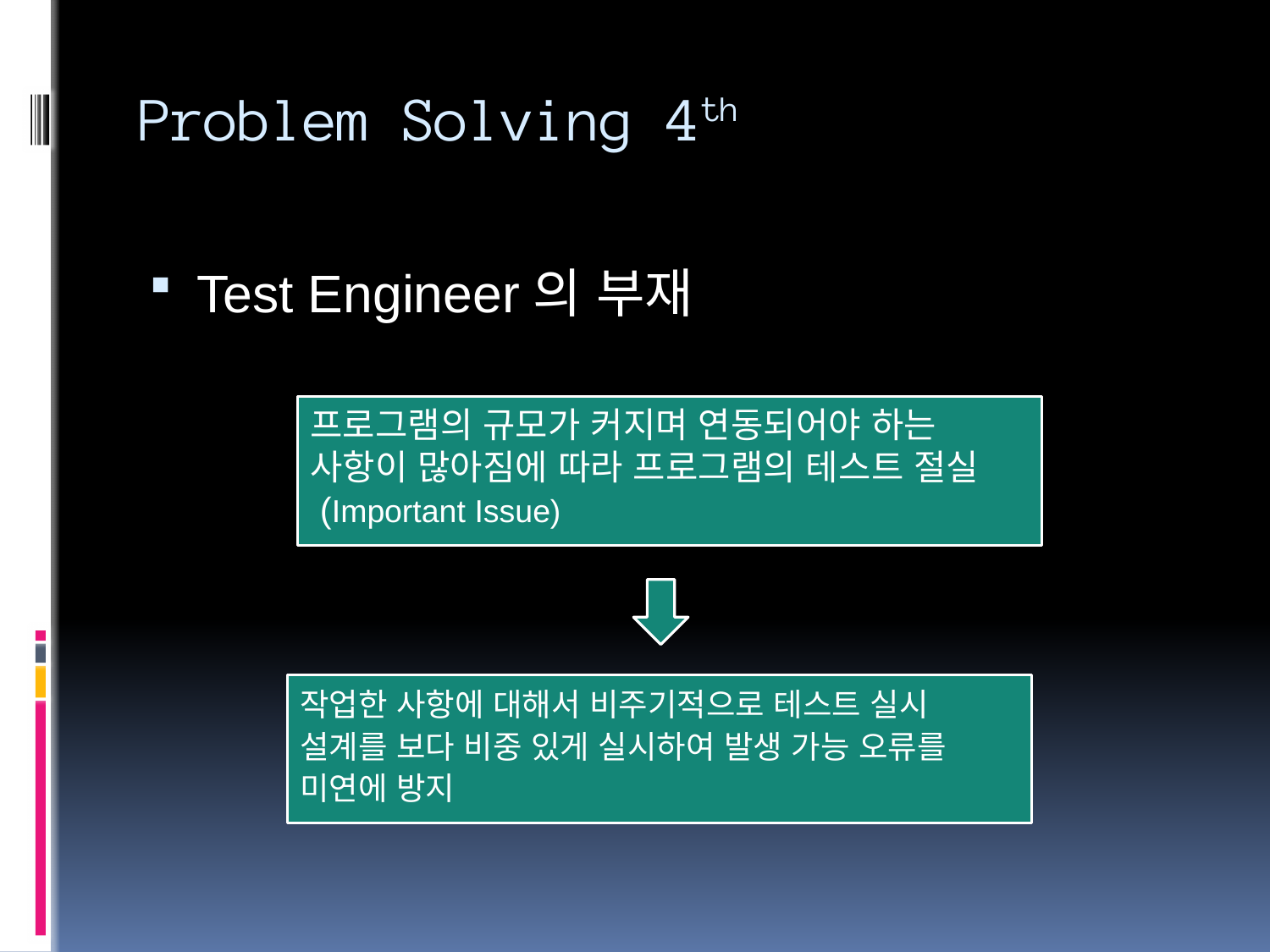

# Problem Solving 4th
Test Engineer의 부재

프로그램의 규모가 커지며 연동되어야 하는
사항이 많아짐에 따라 프로그램의 테스트 절실
 (Important Issue)

작업한 사항에 대해서 비주기적으로 테스트 실시
설계를 보다 비중 있게 실시하여 발생 가능 오류를 미연에 방지